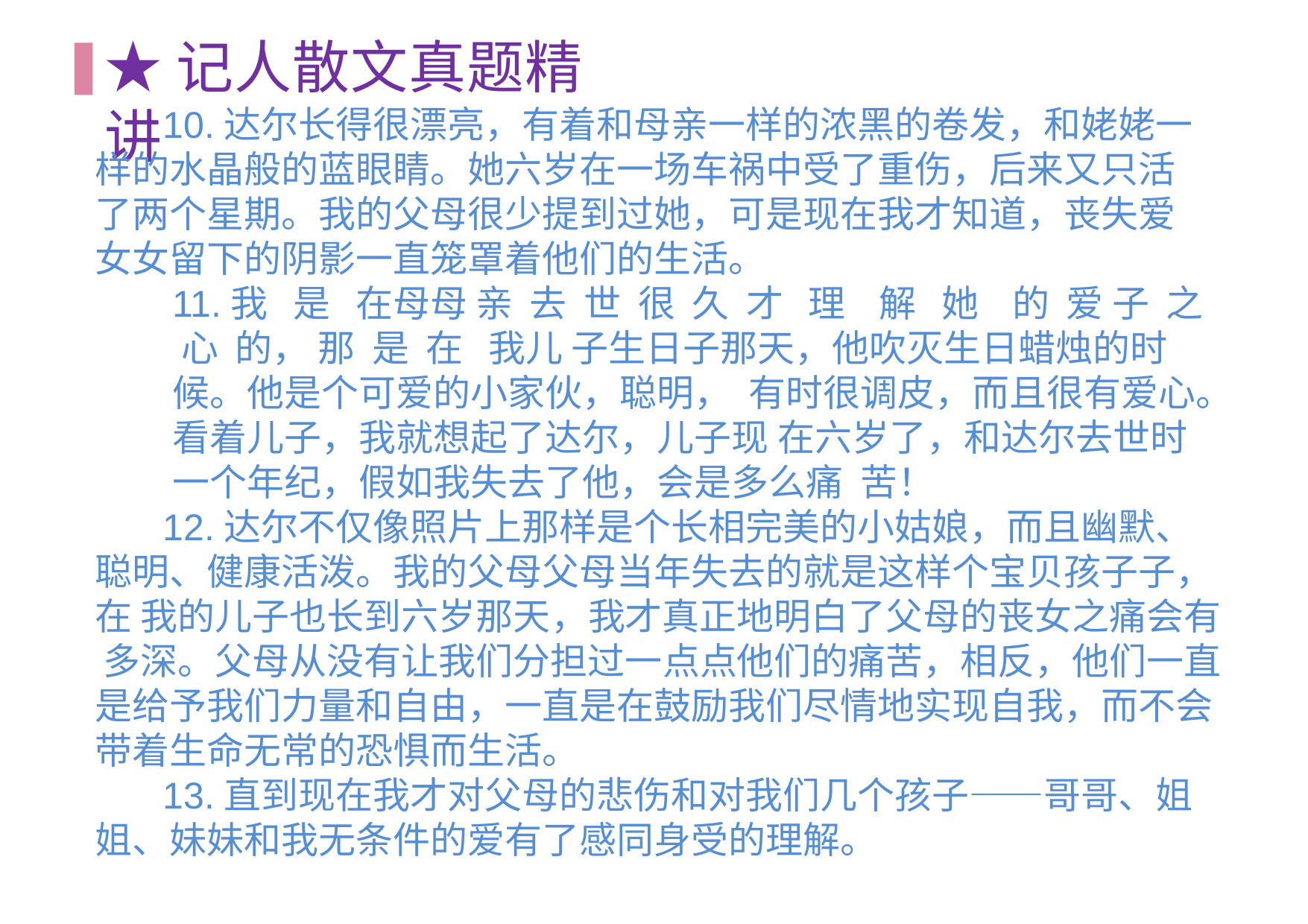

# ★记人散文真题精讲

10.达尔长得很漂亮，有着和母亲一样的浓黑的卷发，和姥姥一  样的水晶般的蓝眼睛。她六岁在一场车祸中受了重伤，后来又只活  了两个星期。我的父母很少提到过她，可是现在我才知道，丧失爱
⼥女留下的阴影一直笼罩着他们的生活。
11.我   是   在⺟母 亲  去  世  很  久  才   理    解   她    的  爱 子  之  心  的， 那  是  在   我儿 子生日⼦那天，他吹灭生日蜡烛的时候。他是个可爱的小家伙，聪明，  有时很调皮，⽽且很有爱心。看着儿子，我就想起了达尔，儿子现 在六岁了，和达尔去世时一个年纪，假如我失去了他，会是多么痛  苦！
12.达尔不仅像照片上那样是个长相完美的小姑娘，而且幽默、  聪明、健康活泼。我的⽗⺟父母当年失去的就是这样个宝贝孩子⼦，在 我的儿子也长到六岁那天，我才真正地明⽩了父母的丧女之痛会有  多深。父母从没有让我们分担过一点点他们的痛苦，相反，他们一直是给予我们力量和自由，一直是在鼓励我们尽情地实现自我，而不会带着生命无常的恐惧而生活。
13.直到现在我才对父母的悲伤和对我们几个孩⼦——哥哥、姐  姐、妹妹和我无条件的爱有了感同身受的理解。